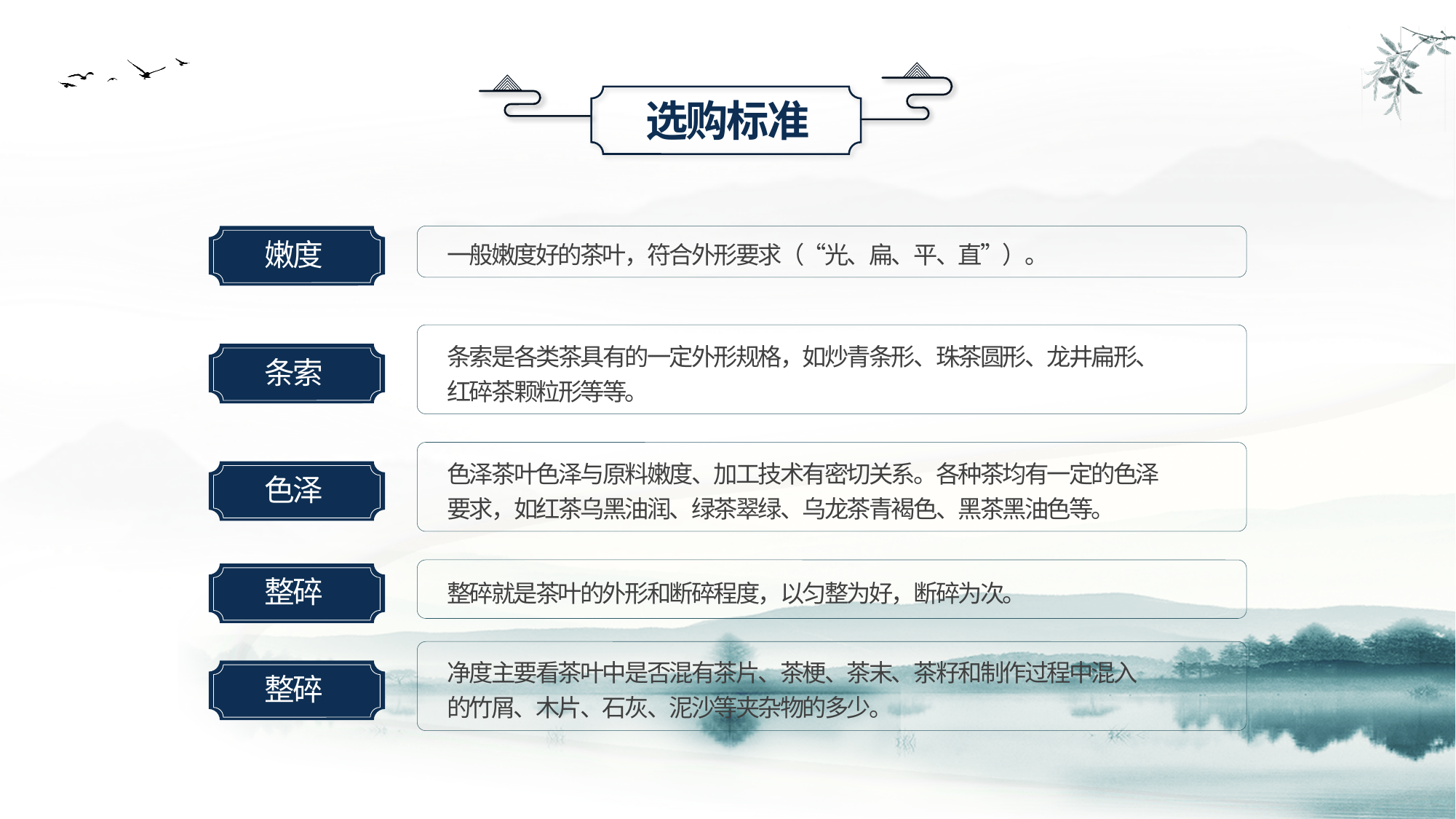

选购标准

一般嫩度好的茶叶，符合外形要求（“光、扁、平、直”）。
嫩度

条索是各类茶具有的一定外形规格，如炒青条形、珠茶圆形、龙井扁形、红碎茶颗粒形等等。

条索

色泽茶叶色泽与原料嫩度、加工技术有密切关系。各种茶均有一定的色泽要求，如红茶乌黑油润、绿茶翠绿、乌龙茶青褐色、黑茶黑油色等。

色泽

整碎就是茶叶的外形和断碎程度，以匀整为好，断碎为次。
整碎

净度主要看茶叶中是否混有茶片、茶梗、茶末、茶籽和制作过程中混入的竹屑、木片、石灰、泥沙等夹杂物的多少。

整碎